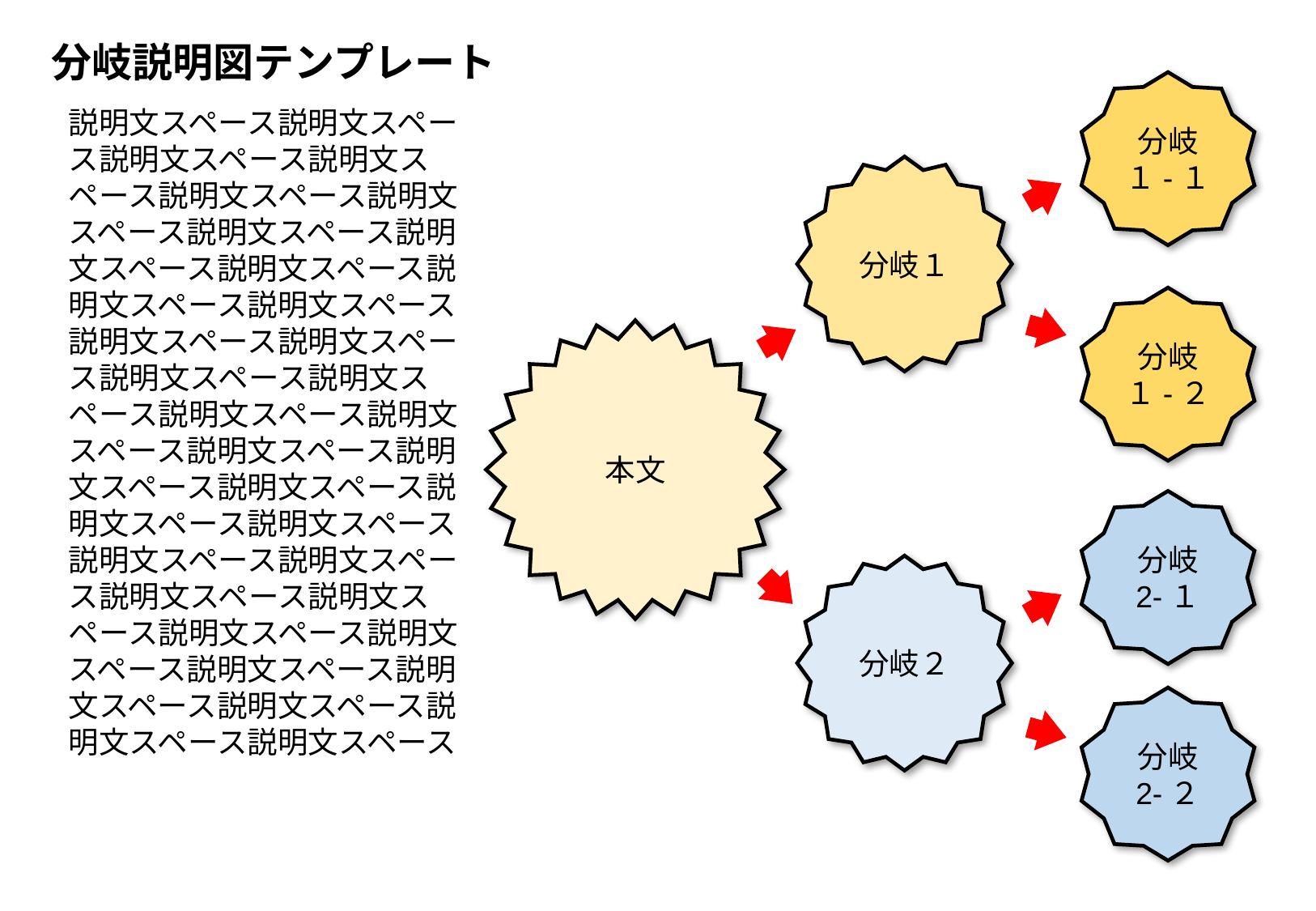

分岐説明図テンプレート
分岐
１-１
説明文スペース説明文スペース説明文スペース説明文スペース説明文スペース説明文スペース説明文スペース説明文スペース説明文スペース説明文スペース説明文スペース説明文スペース説明文スペース説明文スペース説明文スペース説明文スペース説明文スペース説明文スペース説明文スペース説明文スペース説明文スペース説明文スペース説明文スペース説明文スペース説明文スペース説明文スペース説明文スペース説明文スペース説明文スペース説明文スペース説明文スペース説明文スペース説明文スペース
分岐１

分岐
１-２

本文
分岐
2-１
分岐２

分岐
2-２